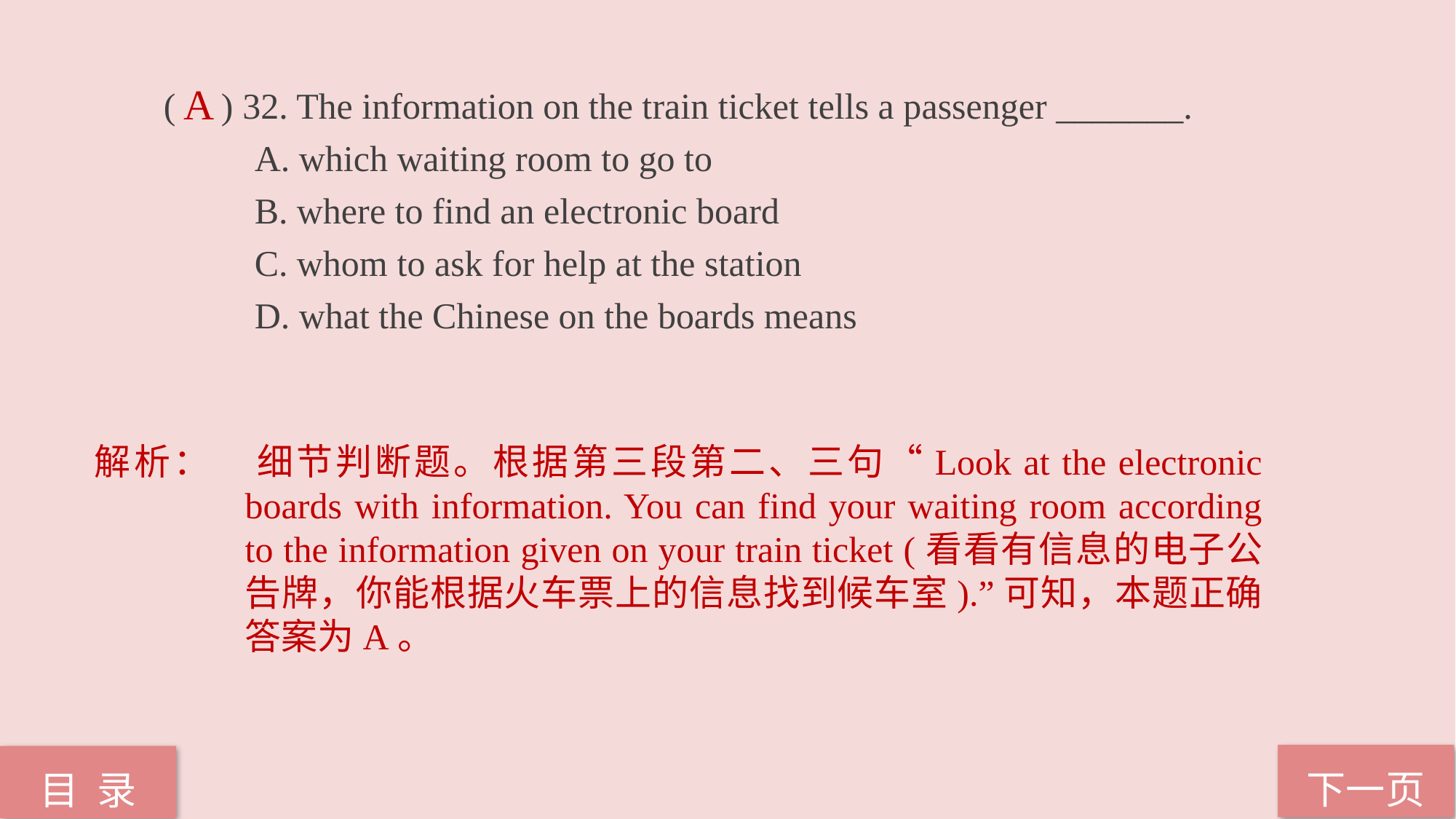

(     ) 32. The information on the train ticket tells a passenger _______.
          A. which waiting room to go to
          B. where to find an electronic board
          C. whom to ask for help at the station
          D. what the Chinese on the boards means
A
解析：	细节判断题。根据第三段第二、三句“Look at the electronic boards with information. You can find your waiting room according to the information given on your train ticket (看看有信息的电子公告牌，你能根据火车票上的信息找到候车室).”可知，本题正确答案为A。